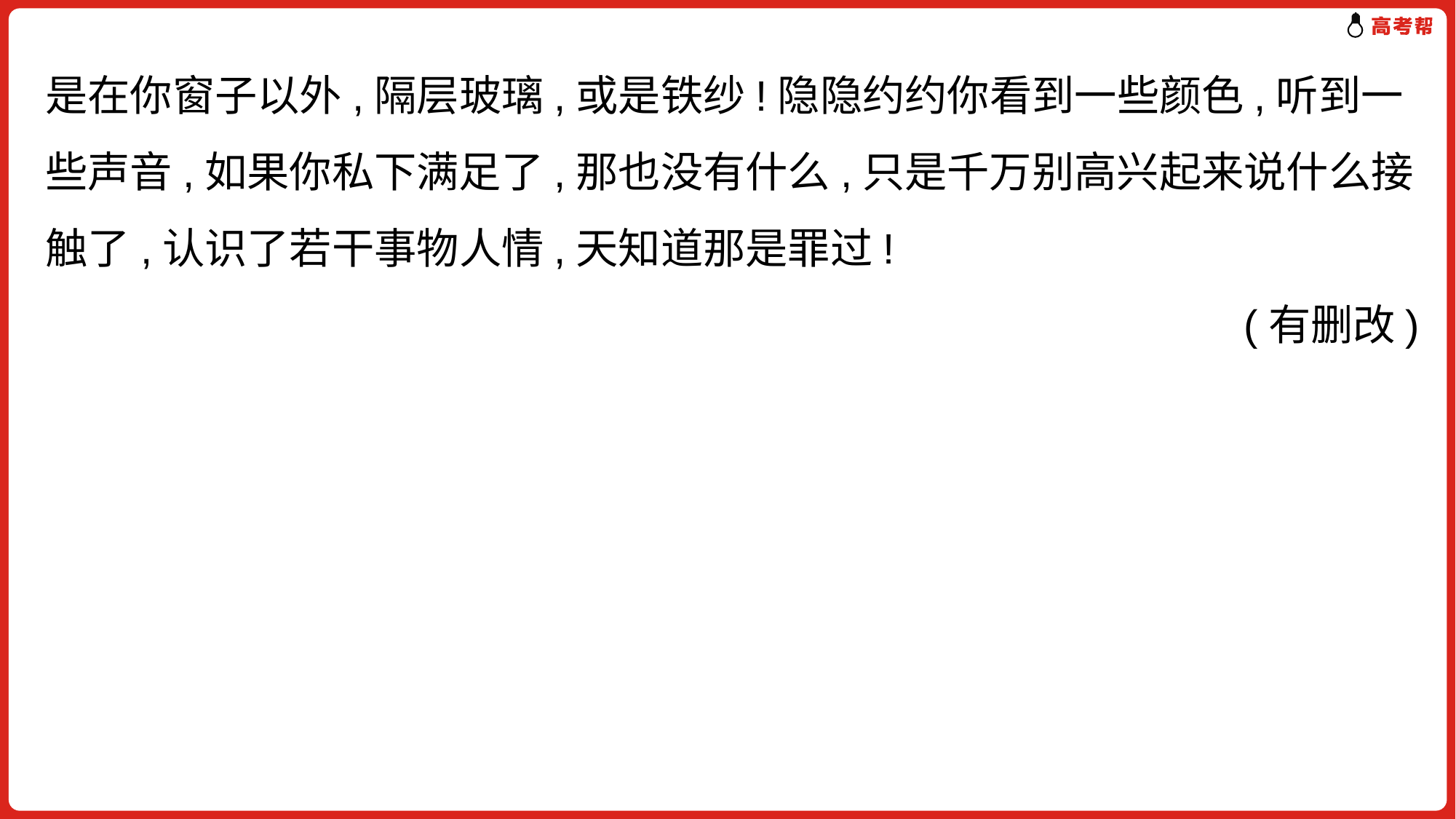

是在你窗子以外,隔层玻璃,或是铁纱!隐隐约约你看到一些颜色,听到一些声音,如果你私下满足了,那也没有什么,只是千万别高兴起来说什么接触了,认识了若干事物人情,天知道那是罪过!
(有删改)